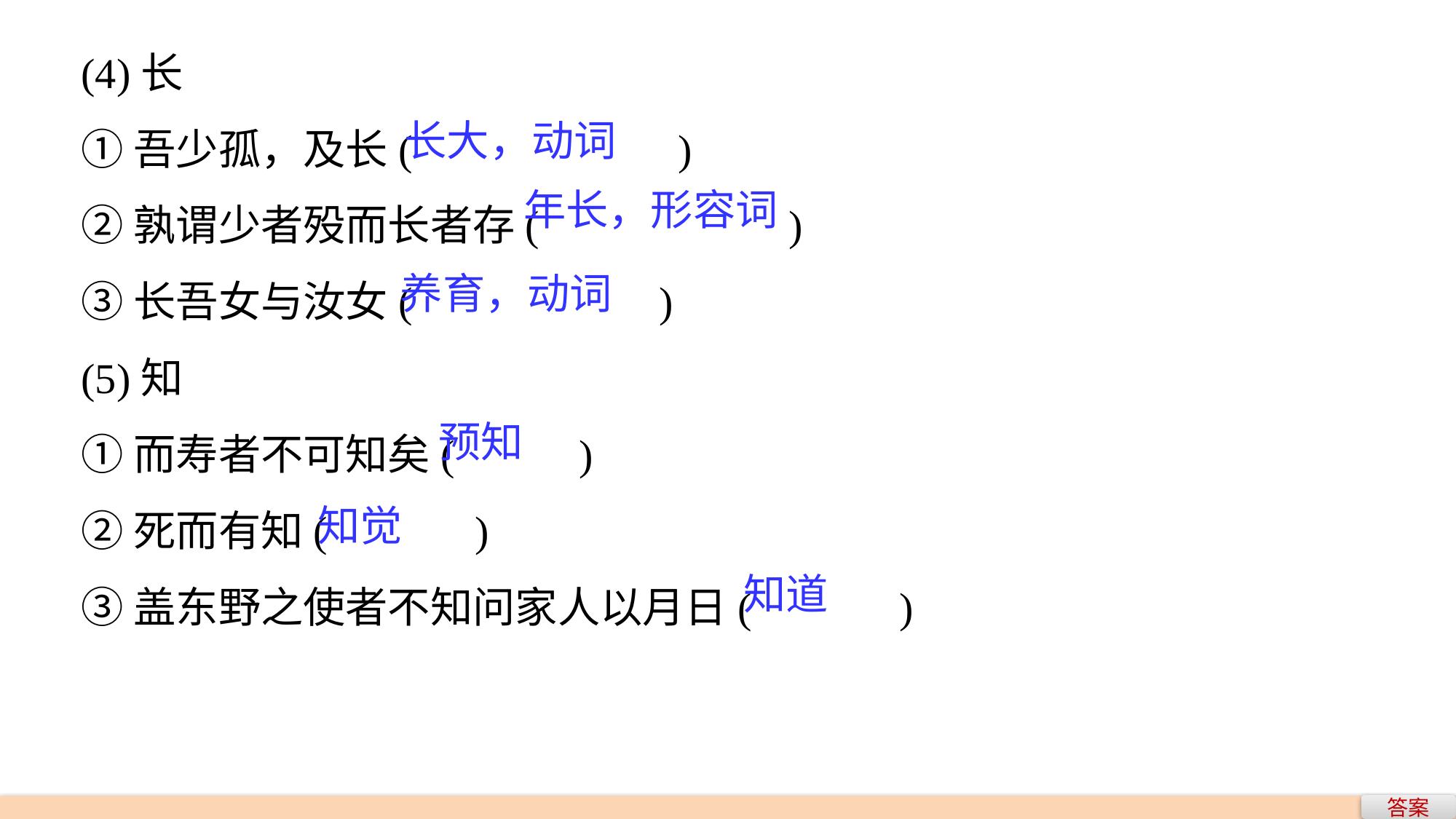

(4)长
①吾少孤，及长(　　　        　)
②孰谓少者殁而长者存(　　　	　)
③长吾女与汝女(　　　　      )
(5)知
①而寿者不可知矣(　　  )
②死而有知(　　　)
③盖东野之使者不知问家人以月日(　　　)
长大，动词
年长，形容词
养育，动词
预知
知觉
知道
答案